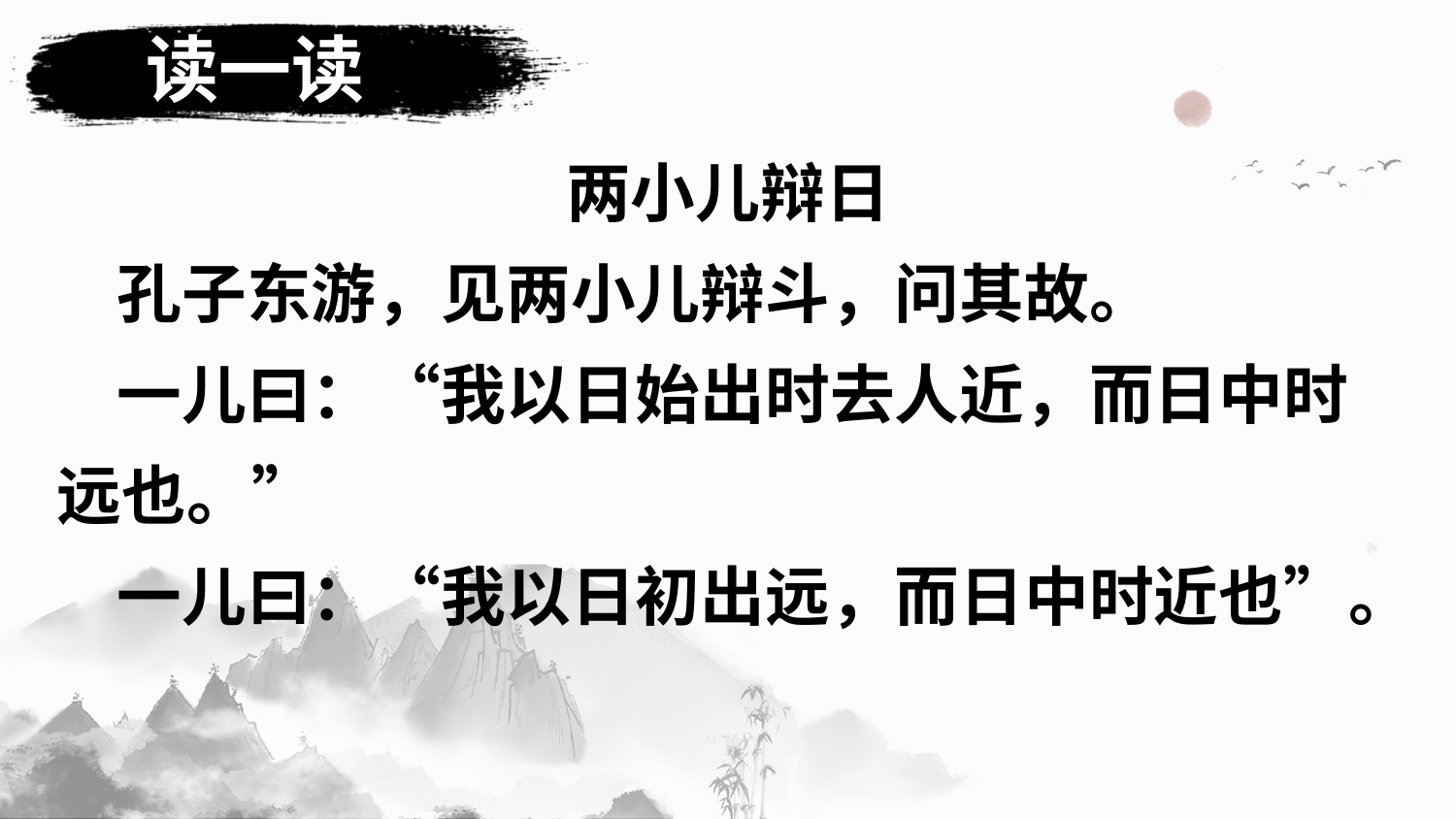

读一读
两小儿辩日
   孔子东游，见两小儿辩斗，问其故。
   一儿曰：“我以日始出时去人近，而日中时远也。”
   一儿曰：“我以日初出远，而日中时近也”。